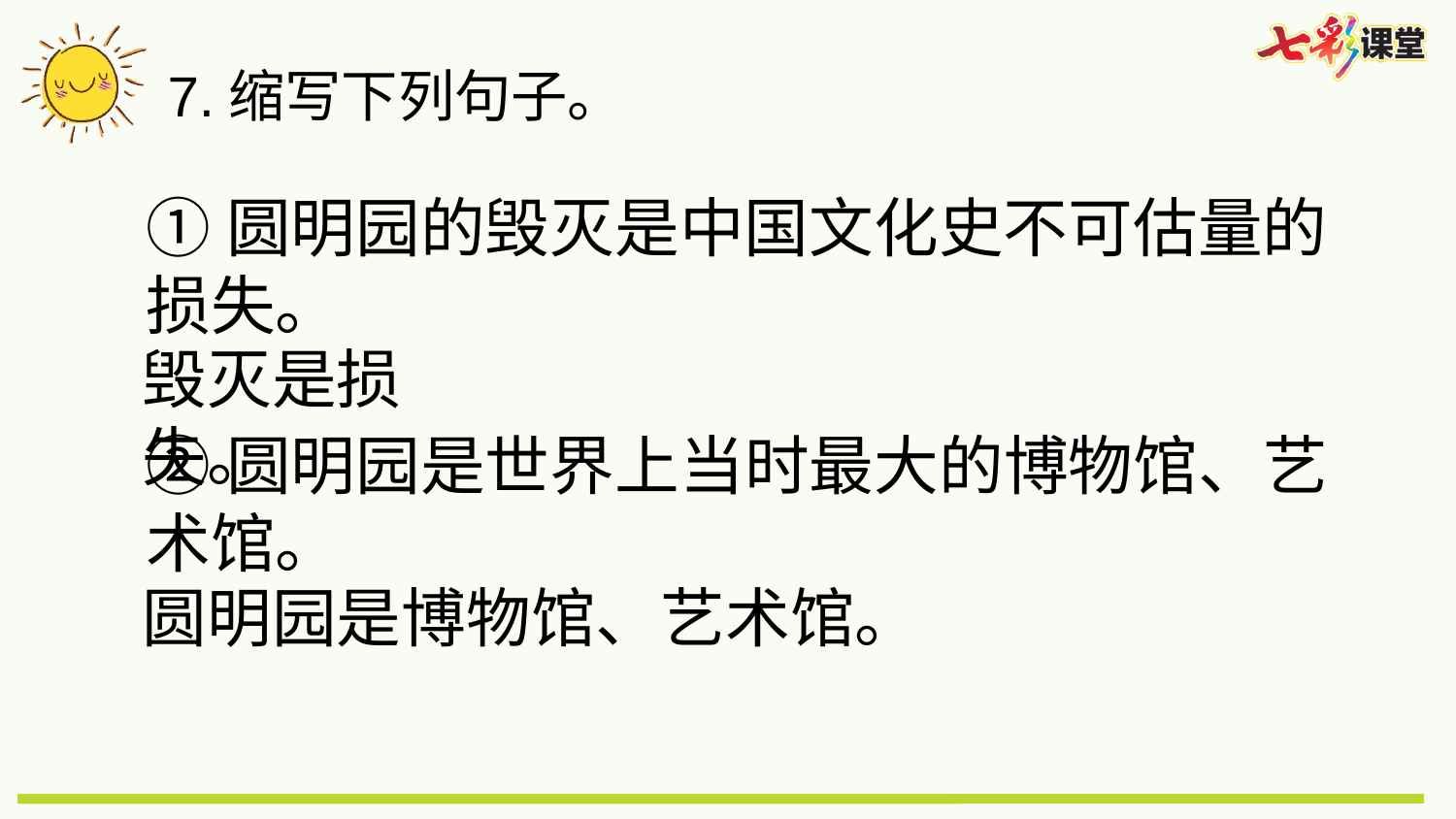

7.缩写下列句子。
①圆明园的毁灭是中国文化史不可估量的损失。
毁灭是损失。
②圆明园是世界上当时最大的博物馆、艺术馆。
圆明园是博物馆、艺术馆。